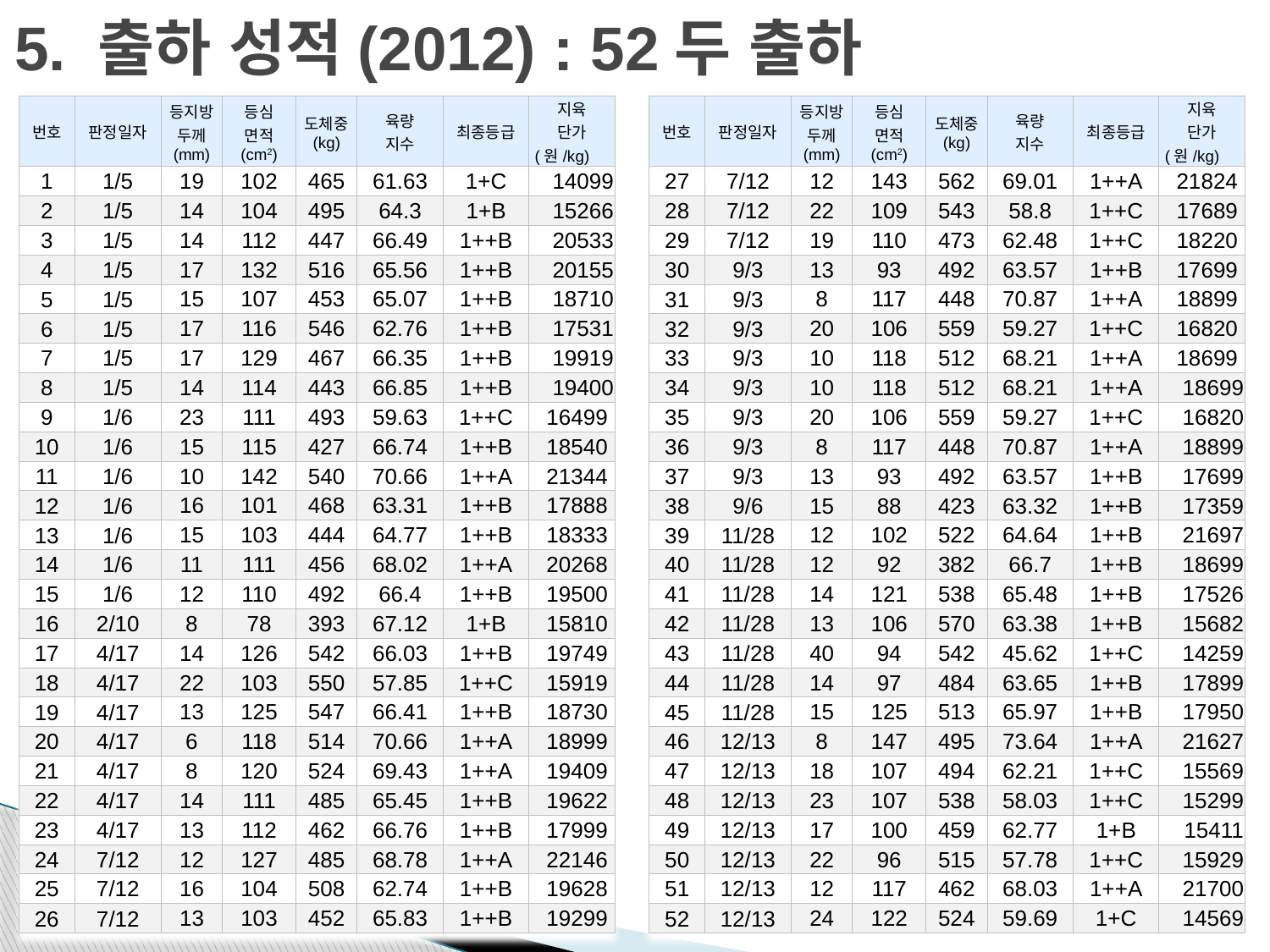

# 5. 출하 성적(2012) : 52두 출하
| 번호 | 판정일자 | 등지방 두께 (mm) | 등심 면적 (cm2) | 도체중 (kg) | 육량 지수 | 최종등급 | 지육 단가 (원/kg) |
| --- | --- | --- | --- | --- | --- | --- | --- |
| 27 | 7/12 | 12 | 143 | 562 | 69.01 | 1++A | 21824 |
| 28 | 7/12 | 22 | 109 | 543 | 58.8 | 1++C | 17689 |
| 29 | 7/12 | 19 | 110 | 473 | 62.48 | 1++C | 18220 |
| 30 | 9/3 | 13 | 93 | 492 | 63.57 | 1++B | 17699 |
| 31 | 9/3 | 8 | 117 | 448 | 70.87 | 1++A | 18899 |
| 32 | 9/3 | 20 | 106 | 559 | 59.27 | 1++C | 16820 |
| 33 | 9/3 | 10 | 118 | 512 | 68.21 | 1++A | 18699 |
| 34 | 9/3 | 10 | 118 | 512 | 68.21 | 1++A | 18699 |
| 35 | 9/3 | 20 | 106 | 559 | 59.27 | 1++C | 16820 |
| 36 | 9/3 | 8 | 117 | 448 | 70.87 | 1++A | 18899 |
| 37 | 9/3 | 13 | 93 | 492 | 63.57 | 1++B | 17699 |
| 38 | 9/6 | 15 | 88 | 423 | 63.32 | 1++B | 17359 |
| 39 | 11/28 | 12 | 102 | 522 | 64.64 | 1++B | 21697 |
| 40 | 11/28 | 12 | 92 | 382 | 66.7 | 1++B | 18699 |
| 41 | 11/28 | 14 | 121 | 538 | 65.48 | 1++B | 17526 |
| 42 | 11/28 | 13 | 106 | 570 | 63.38 | 1++B | 15682 |
| 43 | 11/28 | 40 | 94 | 542 | 45.62 | 1++C | 14259 |
| 44 | 11/28 | 14 | 97 | 484 | 63.65 | 1++B | 17899 |
| 45 | 11/28 | 15 | 125 | 513 | 65.97 | 1++B | 17950 |
| 46 | 12/13 | 8 | 147 | 495 | 73.64 | 1++A | 21627 |
| 47 | 12/13 | 18 | 107 | 494 | 62.21 | 1++C | 15569 |
| 48 | 12/13 | 23 | 107 | 538 | 58.03 | 1++C | 15299 |
| 49 | 12/13 | 17 | 100 | 459 | 62.77 | 1+B | 15411 |
| 50 | 12/13 | 22 | 96 | 515 | 57.78 | 1++C | 15929 |
| 51 | 12/13 | 12 | 117 | 462 | 68.03 | 1++A | 21700 |
| 52 | 12/13 | 24 | 122 | 524 | 59.69 | 1+C | 14569 |
| 번호 | 판정일자 | 등지방 두께 (mm) | 등심 면적 (cm2) | 도체중 (kg) | 육량 지수 | 최종등급 | 지육 단가 (원/kg) |
| --- | --- | --- | --- | --- | --- | --- | --- |
| 1 | 1/5 | 19 | 102 | 465 | 61.63 | 1+C | 14099 |
| 2 | 1/5 | 14 | 104 | 495 | 64.3 | 1+B | 15266 |
| 3 | 1/5 | 14 | 112 | 447 | 66.49 | 1++B | 20533 |
| 4 | 1/5 | 17 | 132 | 516 | 65.56 | 1++B | 20155 |
| 5 | 1/5 | 15 | 107 | 453 | 65.07 | 1++B | 18710 |
| 6 | 1/5 | 17 | 116 | 546 | 62.76 | 1++B | 17531 |
| 7 | 1/5 | 17 | 129 | 467 | 66.35 | 1++B | 19919 |
| 8 | 1/5 | 14 | 114 | 443 | 66.85 | 1++B | 19400 |
| 9 | 1/6 | 23 | 111 | 493 | 59.63 | 1++C | 16499 |
| 10 | 1/6 | 15 | 115 | 427 | 66.74 | 1++B | 18540 |
| 11 | 1/6 | 10 | 142 | 540 | 70.66 | 1++A | 21344 |
| 12 | 1/6 | 16 | 101 | 468 | 63.31 | 1++B | 17888 |
| 13 | 1/6 | 15 | 103 | 444 | 64.77 | 1++B | 18333 |
| 14 | 1/6 | 11 | 111 | 456 | 68.02 | 1++A | 20268 |
| 15 | 1/6 | 12 | 110 | 492 | 66.4 | 1++B | 19500 |
| 16 | 2/10 | 8 | 78 | 393 | 67.12 | 1+B | 15810 |
| 17 | 4/17 | 14 | 126 | 542 | 66.03 | 1++B | 19749 |
| 18 | 4/17 | 22 | 103 | 550 | 57.85 | 1++C | 15919 |
| 19 | 4/17 | 13 | 125 | 547 | 66.41 | 1++B | 18730 |
| 20 | 4/17 | 6 | 118 | 514 | 70.66 | 1++A | 18999 |
| 21 | 4/17 | 8 | 120 | 524 | 69.43 | 1++A | 19409 |
| 22 | 4/17 | 14 | 111 | 485 | 65.45 | 1++B | 19622 |
| 23 | 4/17 | 13 | 112 | 462 | 66.76 | 1++B | 17999 |
| 24 | 7/12 | 12 | 127 | 485 | 68.78 | 1++A | 22146 |
| 25 | 7/12 | 16 | 104 | 508 | 62.74 | 1++B | 19628 |
| 26 | 7/12 | 13 | 103 | 452 | 65.83 | 1++B | 19299 |

16